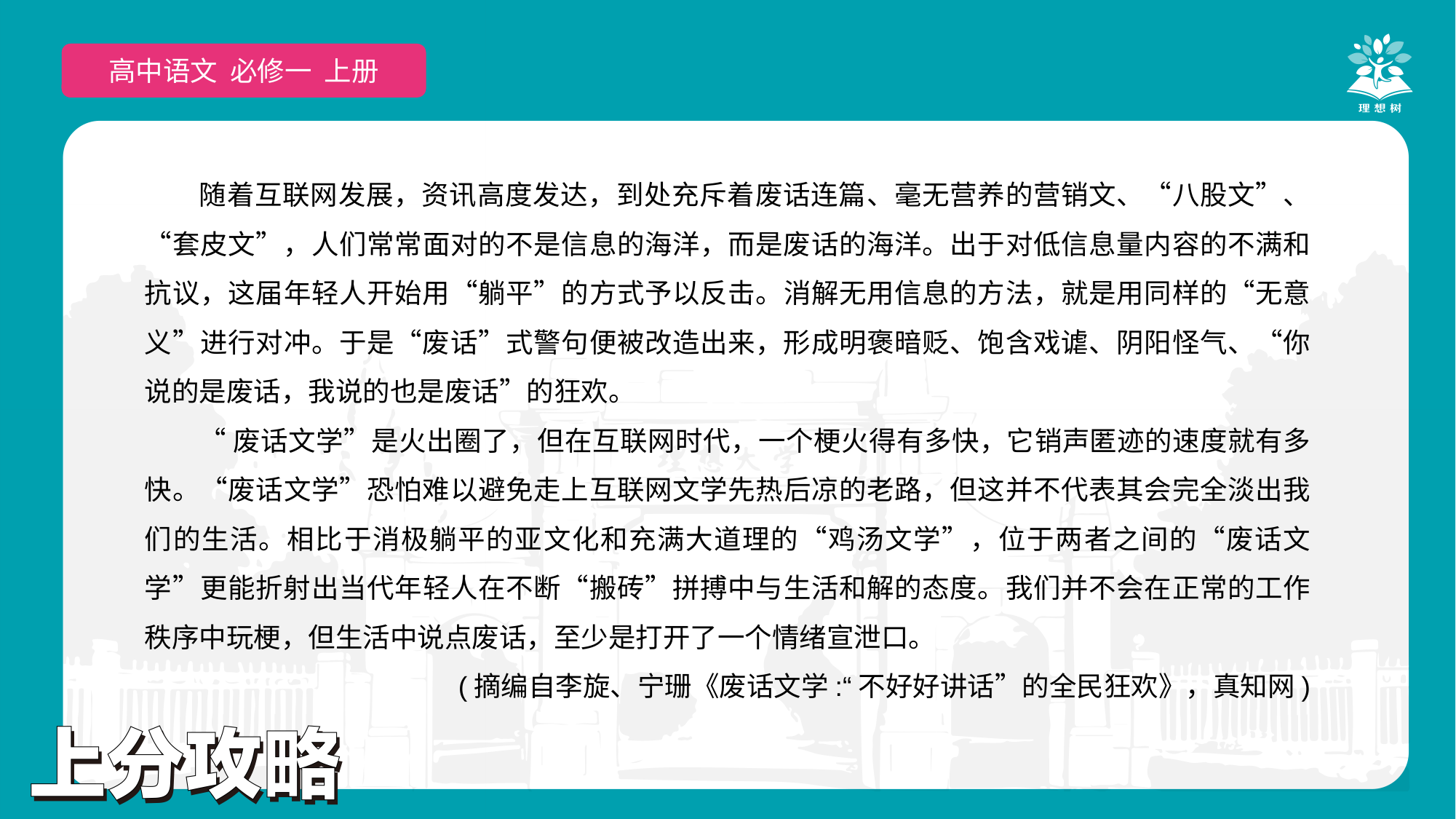

高中语文  选择性必修上
高中语文  必修一  上册
随着互联网发展，资讯高度发达，到处充斥着废话连篇、毫无营养的营销文、“八股文”、“套皮文”，人们常常面对的不是信息的海洋，而是废话的海洋。出于对低信息量内容的不满和抗议，这届年轻人开始用“躺平”的方式予以反击。消解无用信息的方法，就是用同样的“无意义”进行对冲。于是“废话”式警句便被改造出来，形成明褒暗贬、饱含戏谑、阴阳怪气、“你说的是废话，我说的也是废话”的狂欢。
“废话文学”是火出圈了，但在互联网时代，一个梗火得有多快，它销声匿迹的速度就有多快。“废话文学”恐怕难以避免走上互联网文学先热后凉的老路，但这并不代表其会完全淡出我们的生活。相比于消极躺平的亚文化和充满大道理的“鸡汤文学”，位于两者之间的“废话文学”更能折射出当代年轻人在不断“搬砖”拼搏中与生活和解的态度。我们并不会在正常的工作秩序中玩梗，但生活中说点废话，至少是打开了一个情绪宣泄口。
(摘编自李旋、宁珊《废话文学:“不好好讲话”的全民狂欢》，真知网)